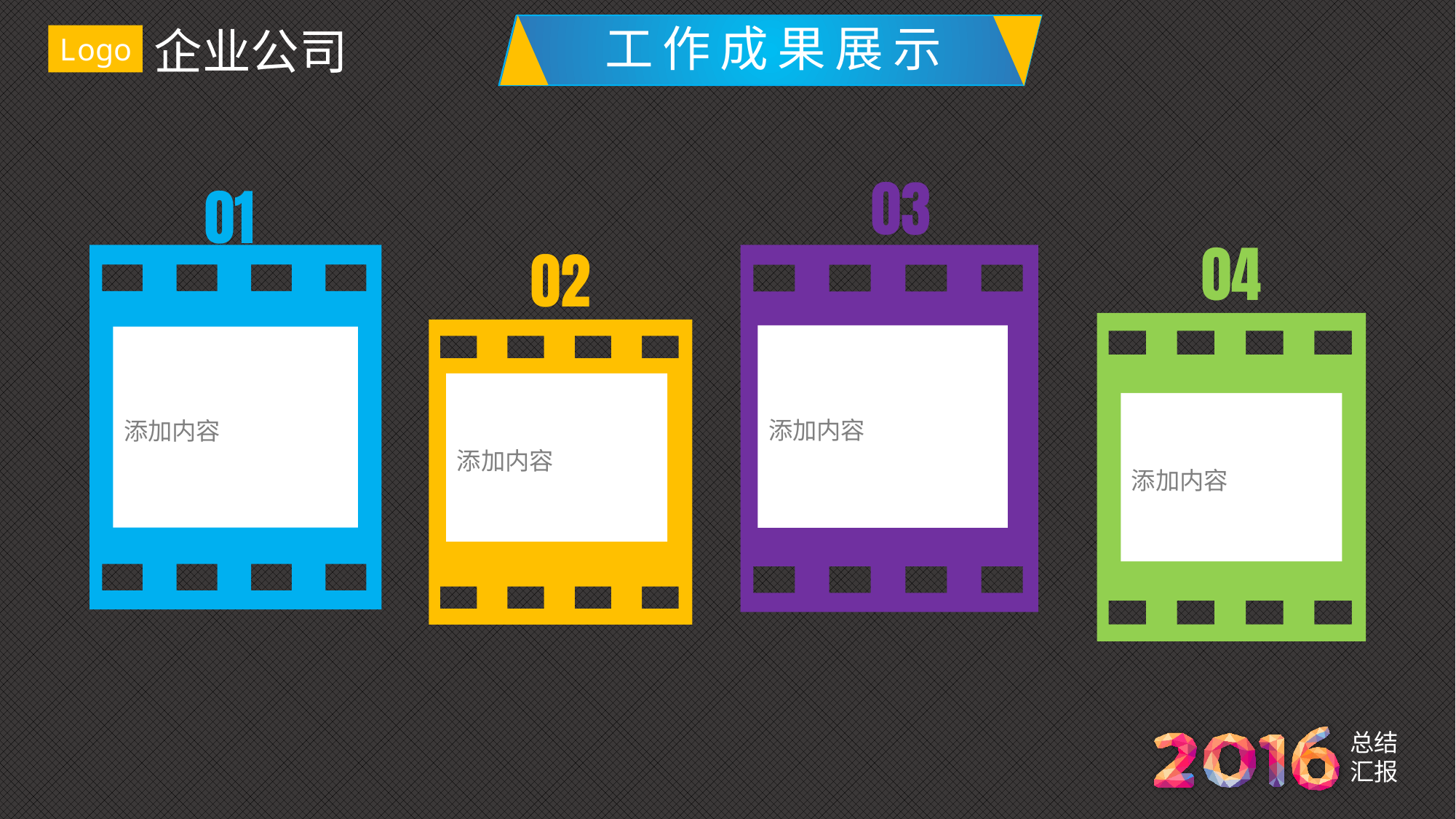

工作成果展示

03

添加内容
01

添加内容
04

添加内容
02

添加内容